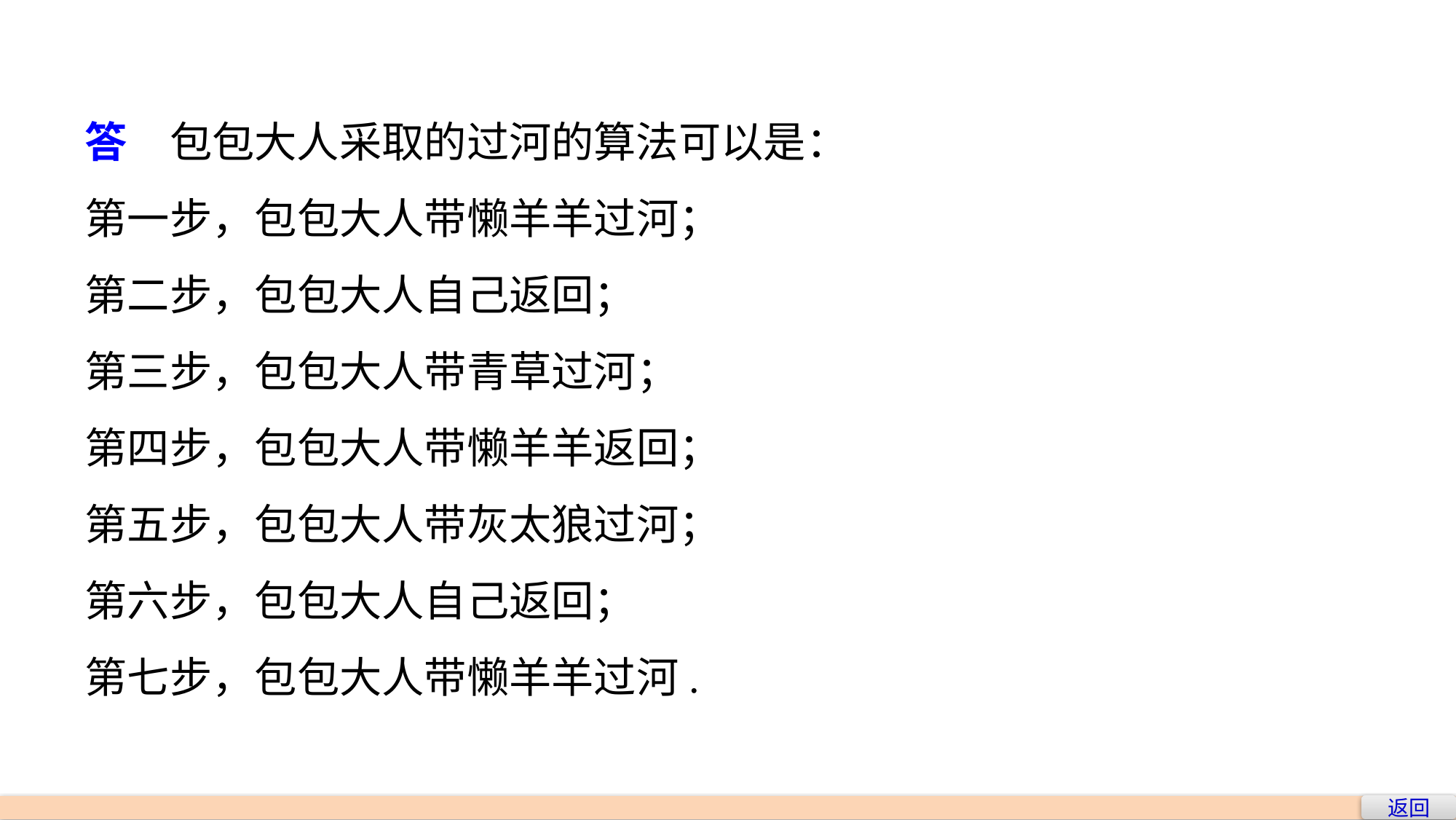

答　包包大人采取的过河的算法可以是：
第一步，包包大人带懒羊羊过河；
第二步，包包大人自己返回；
第三步，包包大人带青草过河；
第四步，包包大人带懒羊羊返回；
第五步，包包大人带灰太狼过河；
第六步，包包大人自己返回；
第七步，包包大人带懒羊羊过河.
返回